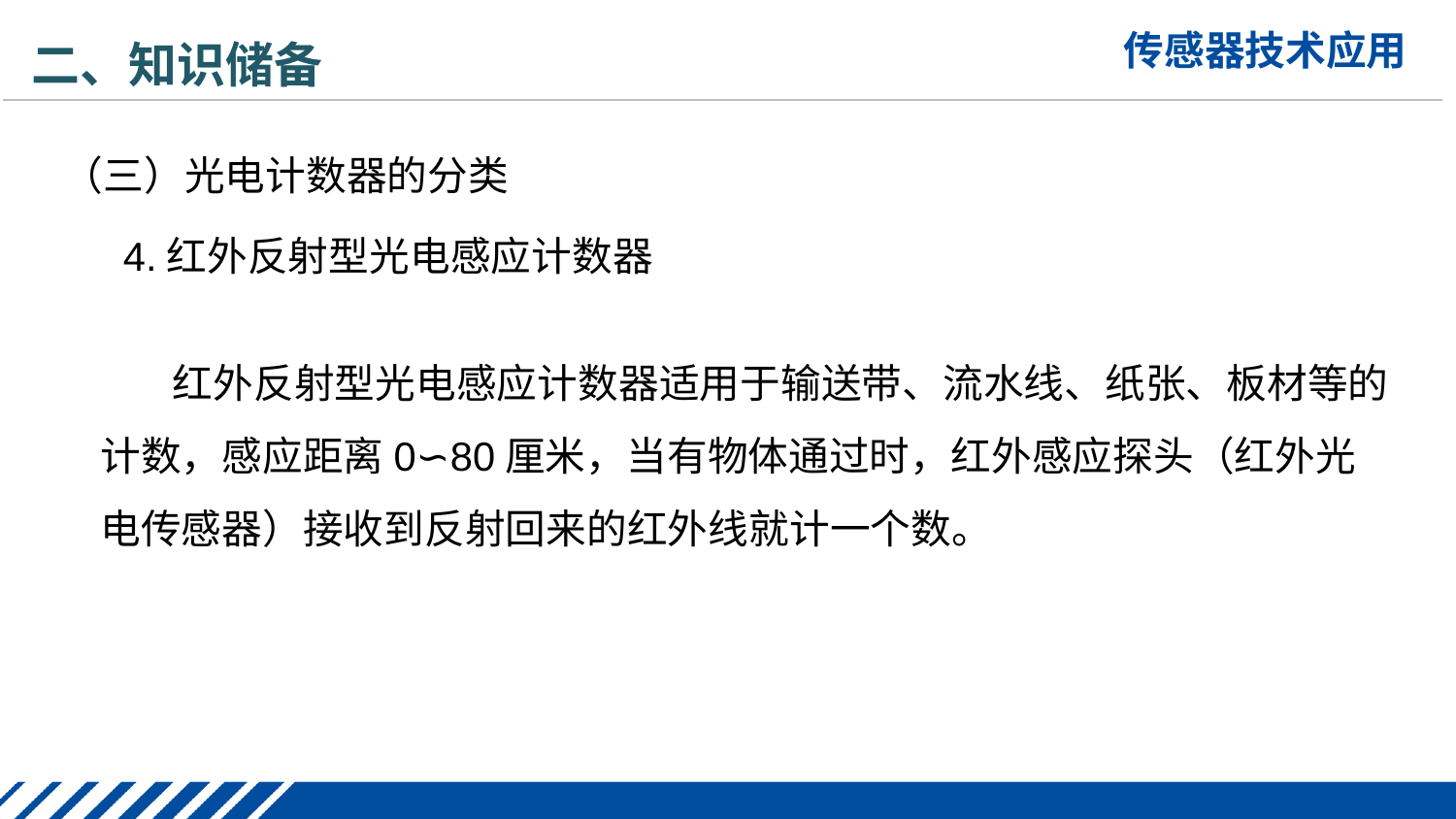

二、知识储备
（三）光电计数器的分类
4.红外反射型光电感应计数器
       红外反射型光电感应计数器适用于输送带、流水线、纸张、板材等的计数，感应距离0∽80厘米，当有物体通过时，红外感应探头（红外光电传感器）接收到反射回来的红外线就计一个数。